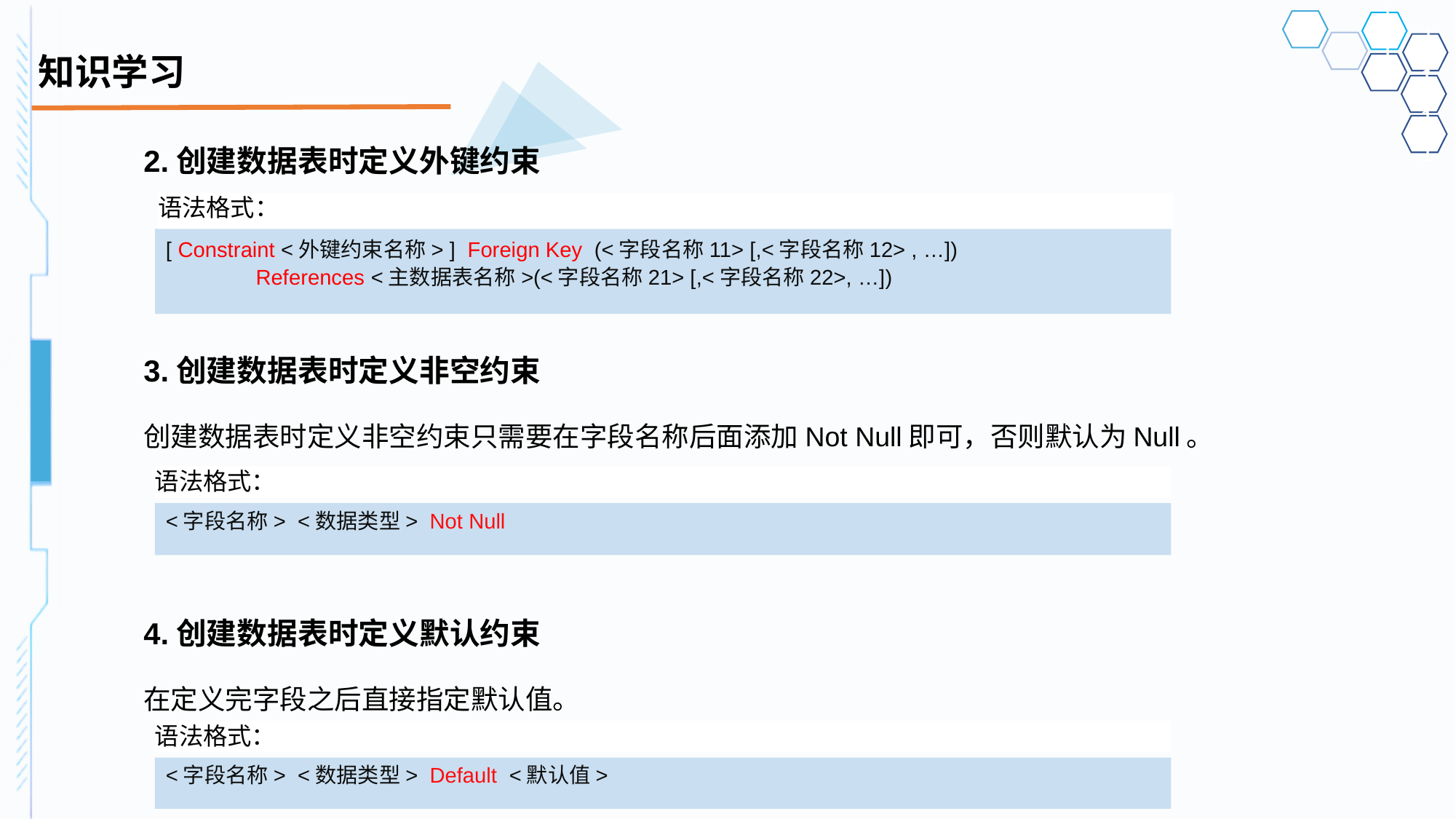

# 知识学习

2.创建数据表时定义外键约束

3.创建数据表时定义非空约束
创建数据表时定义非空约束只需要在字段名称后面添加Not Null即可，否则默认为Null。

4.创建数据表时定义默认约束
在定义完字段之后直接指定默认值。
语法格式：
[ Constraint <外键约束名称> ]  Foreign Key  (<字段名称11> [,<字段名称12> , …])
               References <主数据表名称>(<字段名称21> [,<字段名称22>, …])

语法格式：
<字段名称>  <数据类型>  Not Null
语法格式：
<字段名称>  <数据类型>  Default  <默认值>